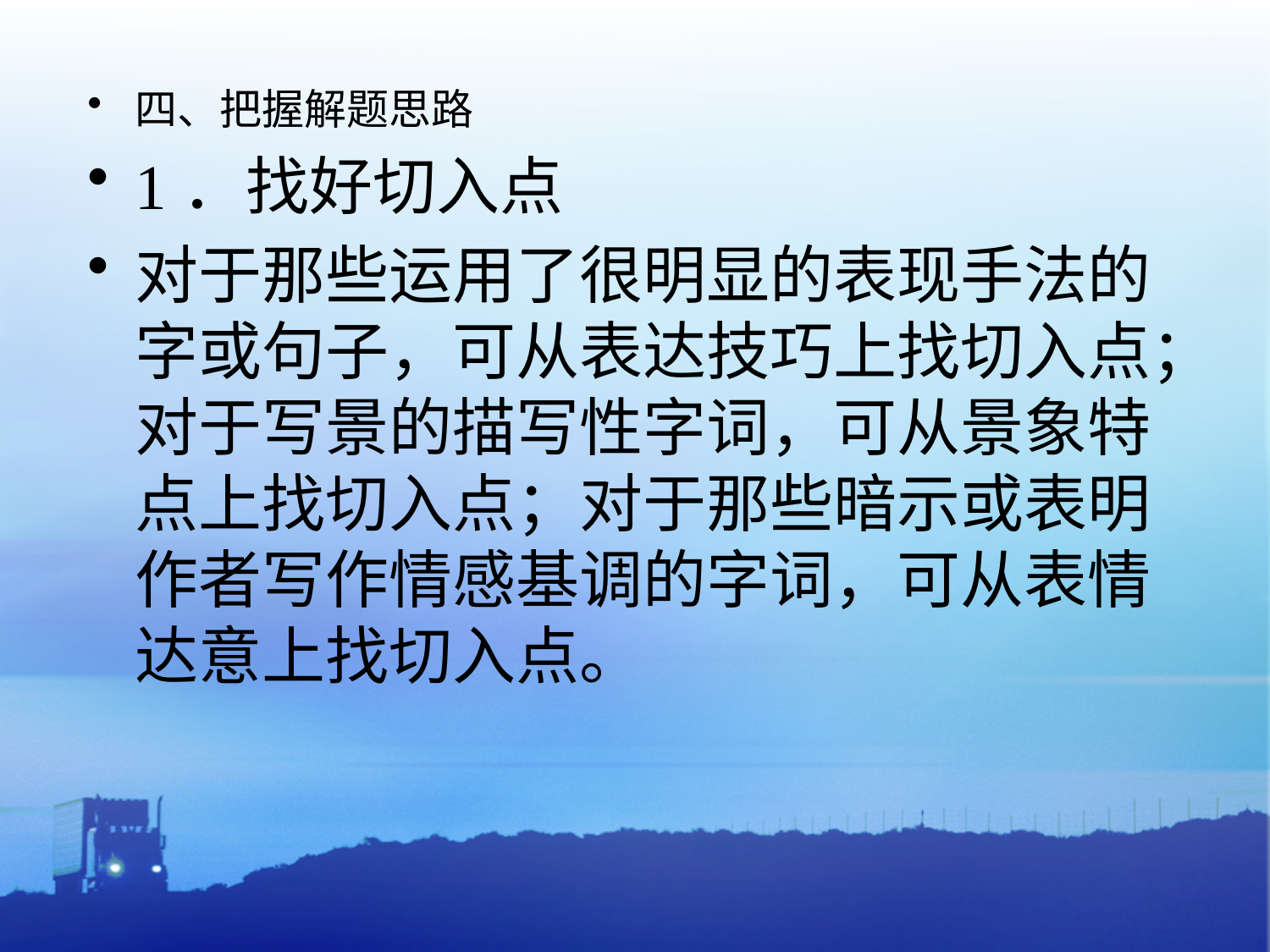

四、把握解题思路
1．找好切入点
对于那些运用了很明显的表现手法的字或句子，可从表达技巧上找切入点；对于写景的描写性字词，可从景象特点上找切入点；对于那些暗示或表明作者写作情感基调的字词，可从表情达意上找切入点。